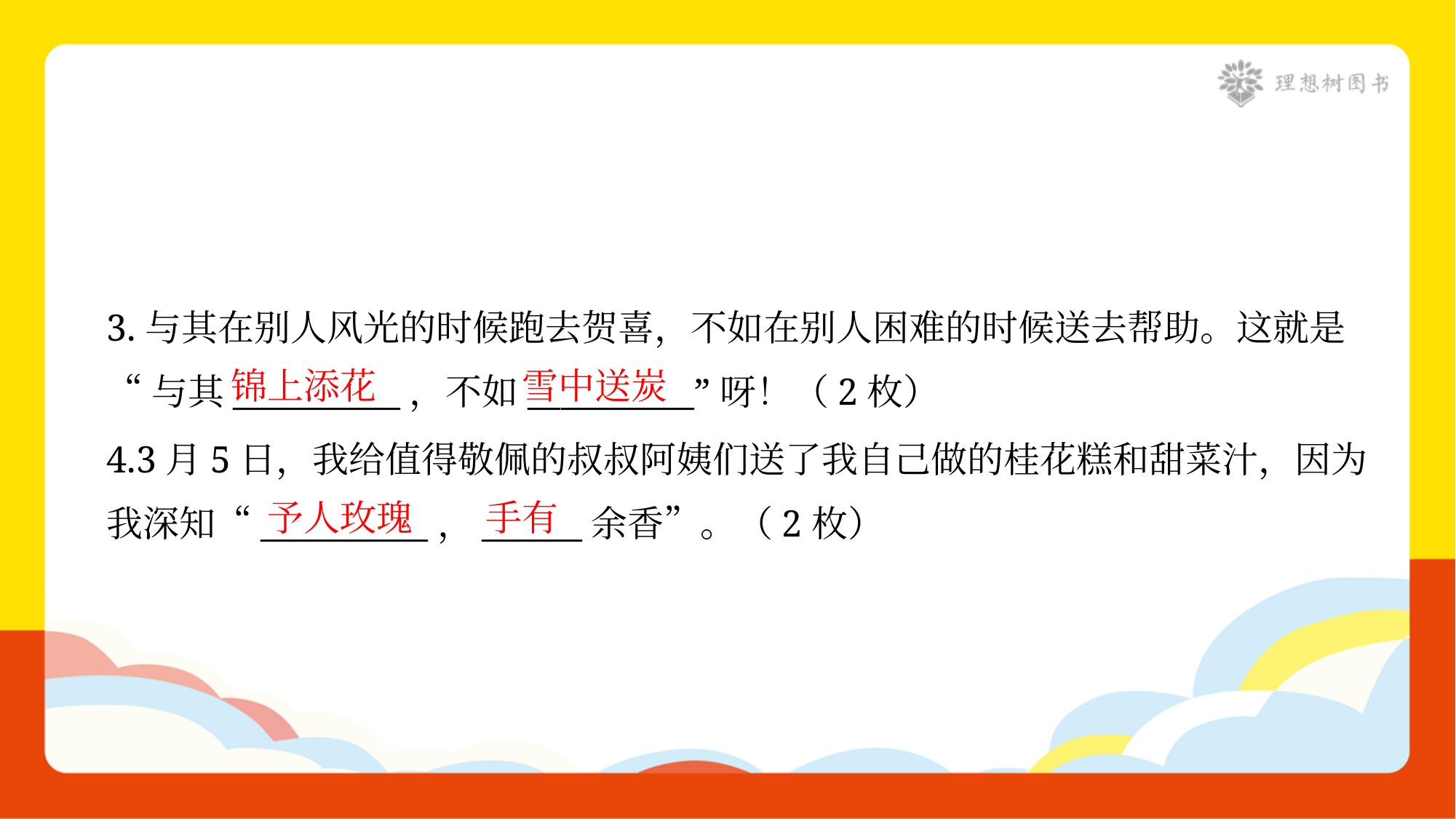

3.与其在别人风光的时候跑去贺喜，不如在别人困难的时候送去帮助。这就是
“与其__________，不如__________”呀！（2枚）
锦上添花
雪中送炭
4.3月5日，我给值得敬佩的叔叔阿姨们送了我自己做的桂花糕和甜菜汁，因为
我深知“__________，______余香”。（2枚）
予人玫瑰
手有